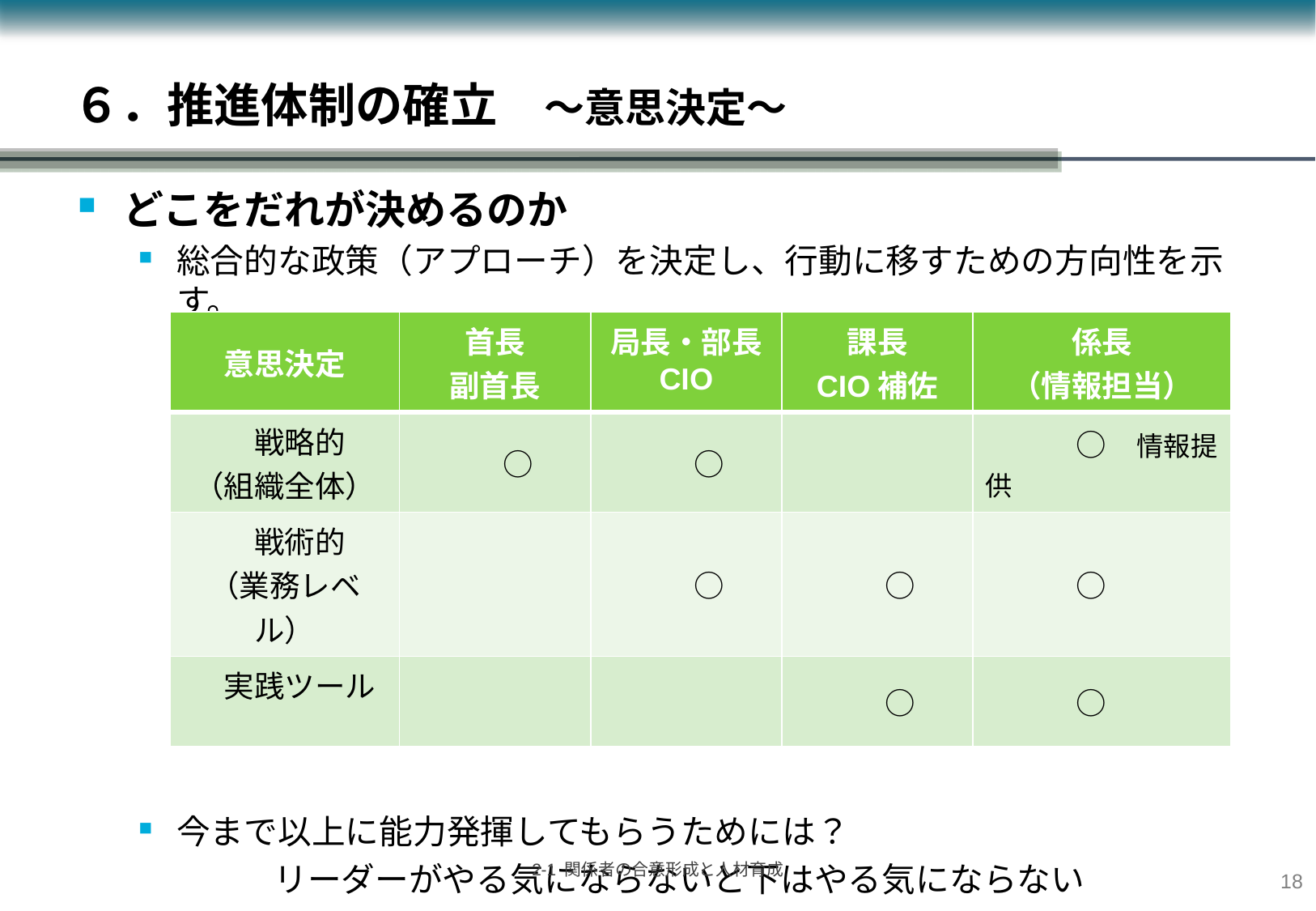

# ６．推進体制の確立　～意思決定～
どこをだれが決めるのか
総合的な政策（アプローチ）を決定し、行動に移すための方向性を示す。

今まで以上に能力発揮してもらうためには？
　　　　リーダーがやる気にならないと下はやる気にならない
「危機感の欠如」と「先送り体質」を改善するしかない
| 意思決定 | 首長 副首長 | 局長・部長 CIO | 課長 CIO補佐 | 係長 （情報担当） |
| --- | --- | --- | --- | --- |
| 戦略的 （組織全体） | ○ | ○ |  | ○　情報提供 |
| 戦術的 （業務レベル） |  | ○ | ○ | ○ |
| 実践ツール |  |  | ○ | ○ |
18
2-1 関係者の合意形成と人材育成